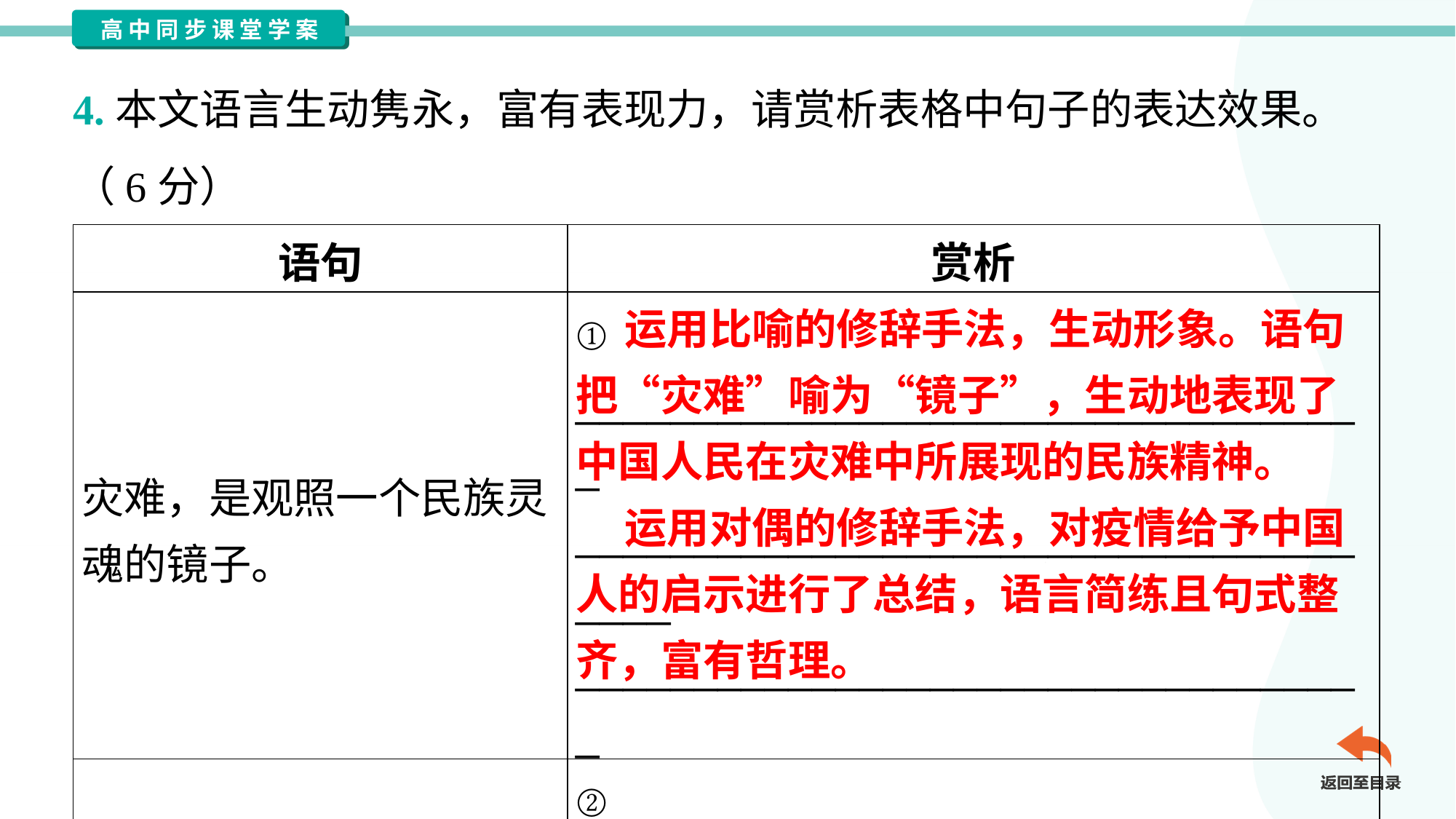

4.本文语言生动隽永，富有表现力，请赏析表格中句子的表达效果。
（6分）
| 语句 | 赏析 |
| --- | --- |
| 灾难，是观照一个民族灵 魂的镜子。 | ① \_\_\_\_\_\_\_\_\_\_\_\_\_\_\_\_\_\_\_\_\_\_\_\_\_\_\_\_\_\_\_\_\_\_ \_\_\_\_\_\_\_\_\_\_\_\_\_\_\_\_\_\_\_\_\_\_\_\_\_\_\_\_\_\_\_\_\_\_\_\_\_ \_\_\_\_\_\_\_\_\_\_\_\_\_\_\_\_\_\_\_\_\_\_\_\_\_\_\_\_\_\_\_\_\_\_ |
| 反思，是面对灾难的应有 态度；改变，是面对问题 的最好回答。 | ② \_\_\_\_\_\_\_\_\_\_\_\_\_\_\_\_\_\_\_\_\_\_\_\_\_\_\_\_\_\_\_\_\_\_ \_\_\_\_\_\_\_\_\_\_\_\_\_\_\_\_\_\_\_\_\_\_\_\_\_\_\_\_\_\_\_\_\_\_\_\_\_ \_\_\_\_\_\_\_\_\_\_\_\_\_\_\_\_\_\_ |
    运用比喻的修辞手法，生动形象。语句把“灾难”喻为“镜子”，生动地表现了中国人民在灾难中所展现的民族精神。
    运用对偶的修辞手法，对疫情给予中国人的启示进行了总结，语言简练且句式整齐，富有哲理。